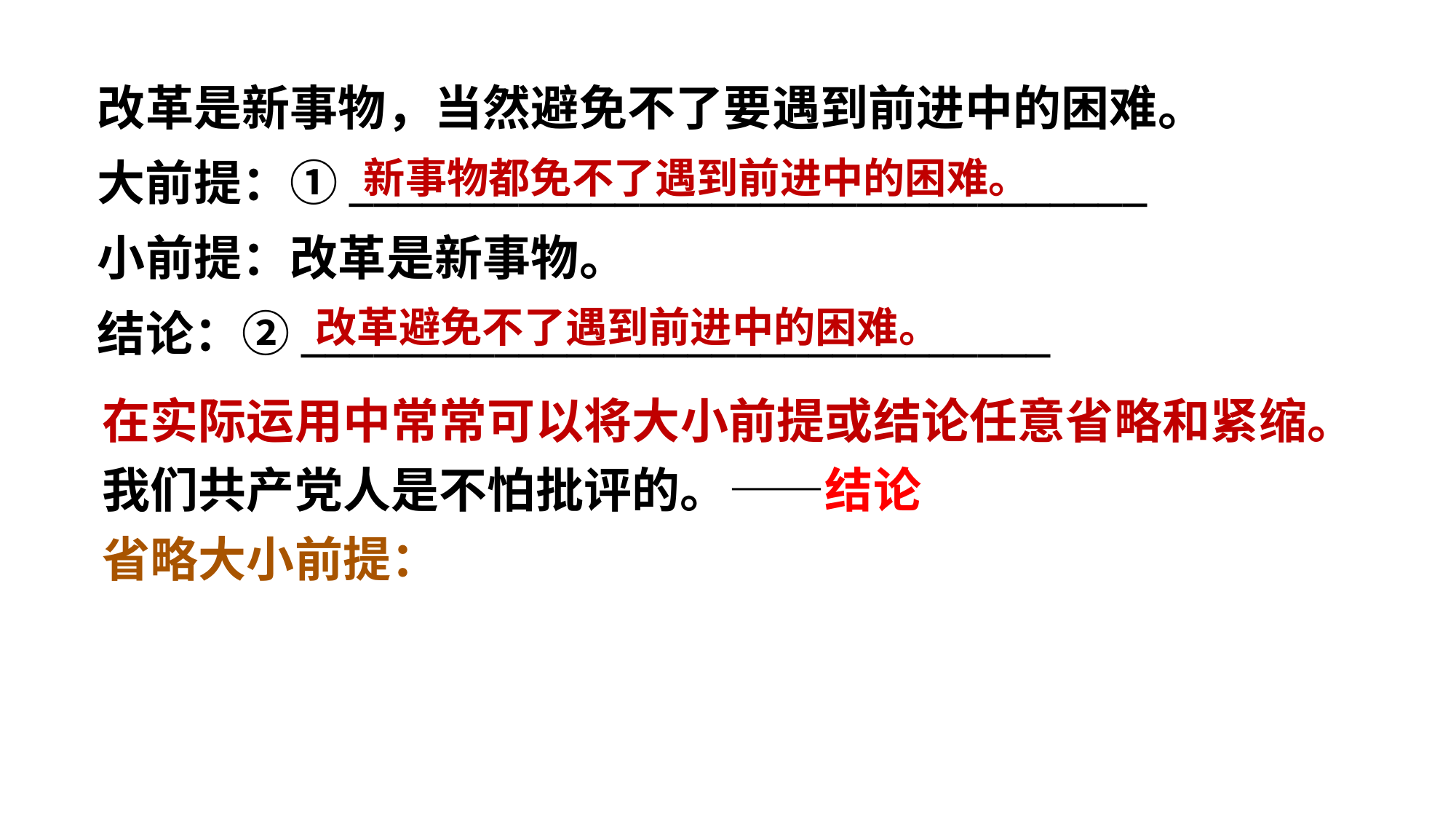

改革是新事物，当然避免不了要遇到前进中的困难。
大前提：①_________________________________
小前提：改革是新事物。
结论：②_______________________________
新事物都免不了遇到前进中的困难。
改革避免不了遇到前进中的困难。
在实际运用中常常可以将大小前提或结论任意省略和紧缩。
我们共产党人是不怕批评的。——结论
省略大小前提：